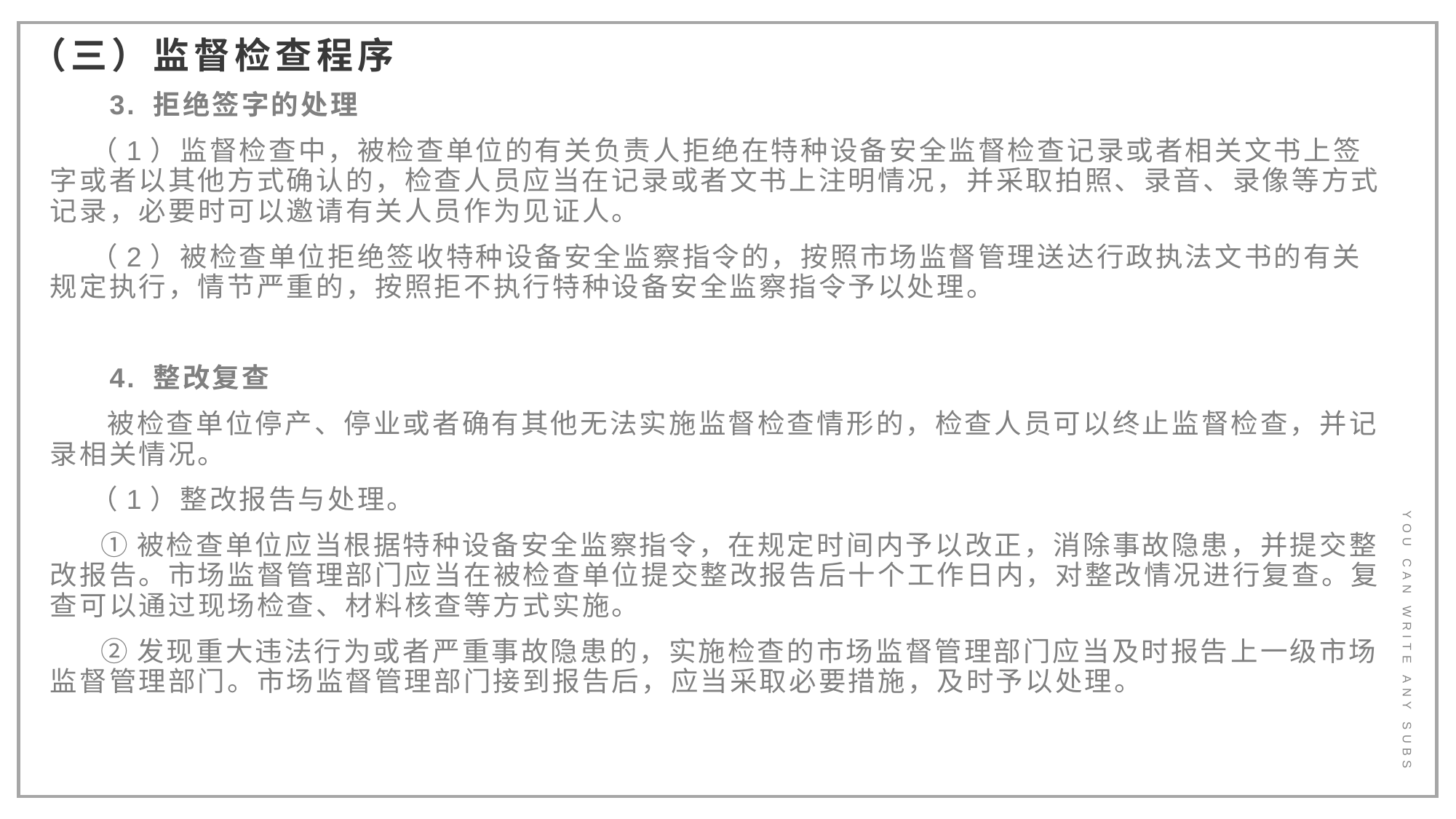

（三）监督检查程序
      3. 拒绝签字的处理
    （1）监督检查中，被检查单位的有关负责人拒绝在特种设备安全监督检查记录或者相关文书上签字或者以其他方式确认的，检查人员应当在记录或者文书上注明情况，并采取拍照、录音、录像等方式记录，必要时可以邀请有关人员作为见证人。
    （2）被检查单位拒绝签收特种设备安全监察指令的，按照市场监督管理送达行政执法文书的有关规定执行，情节严重的，按照拒不执行特种设备安全监察指令予以处理。

      4. 整改复查
      被检查单位停产、停业或者确有其他无法实施监督检查情形的，检查人员可以终止监督检查，并记录相关情况。
    （1）整改报告与处理。
      ①被检查单位应当根据特种设备安全监察指令，在规定时间内予以改正，消除事故隐患，并提交整改报告。市场监督管理部门应当在被检查单位提交整改报告后十个工作日内，对整改情况进行复查。复查可以通过现场检查、材料核查等方式实施。
      ②发现重大违法行为或者严重事故隐患的，实施检查的市场监督管理部门应当及时报告上一级市场监督管理部门。市场监督管理部门接到报告后，应当采取必要措施，及时予以处理。

YOU CAN WRITE ANY SUBS